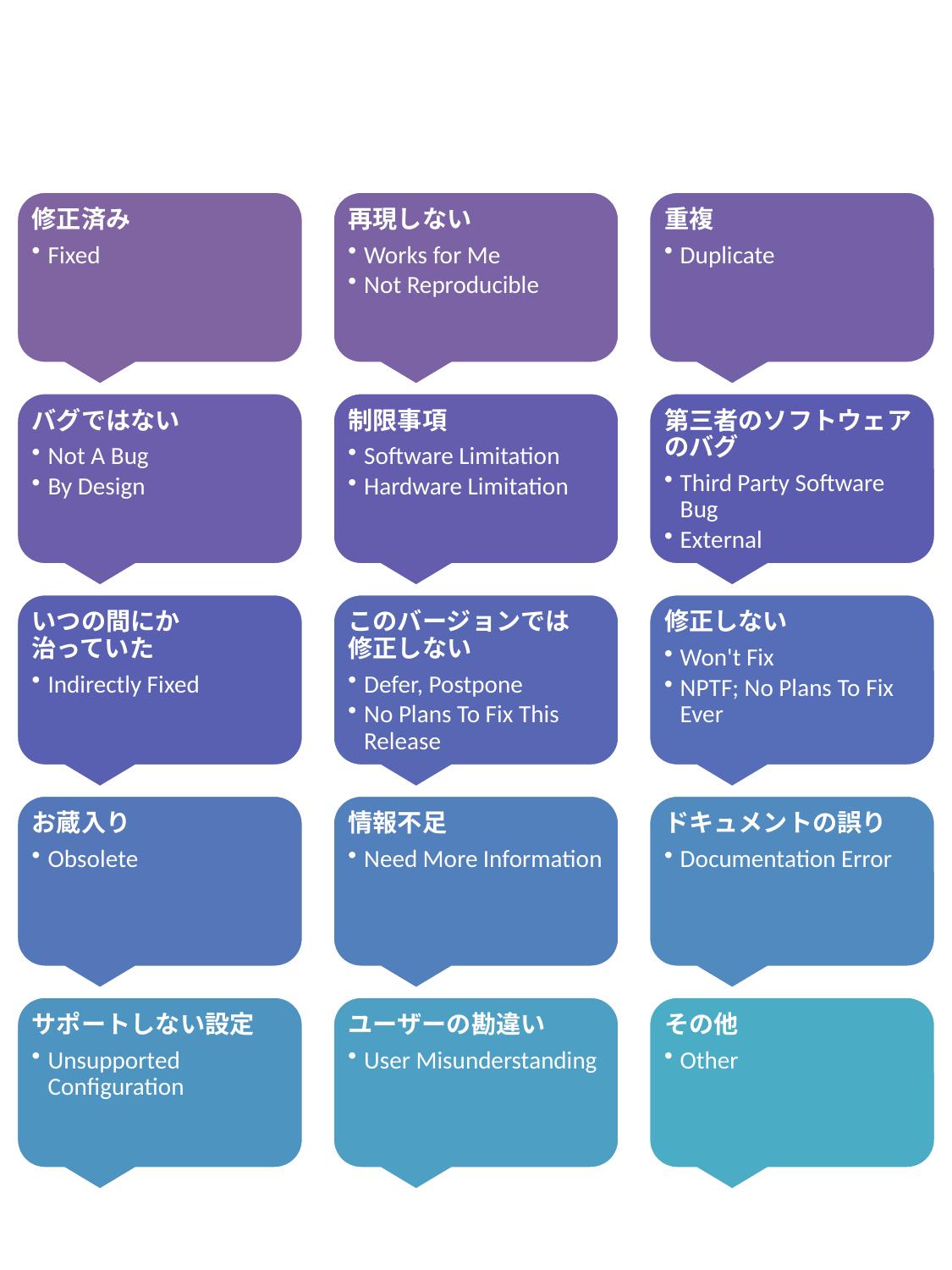

修正済み
Fixed
再現しない
Works for Me
Not Reproducible
重複
Duplicate
バグではない
Not A Bug
By Design
制限事項
Software Limitation
Hardware Limitation
第三者のソフトウェアのバグ
Third Party Software Bug
External
いつの間にか
治っていた
Indirectly Fixed
このバージョンでは
修正しない
Defer, Postpone
No Plans To Fix This Release
修正しない
Won't Fix
NPTF; No Plans To Fix Ever
お蔵入り
Obsolete
情報不足
Need More Information
ドキュメントの誤り
Documentation Error
サポートしない設定
Unsupported Configuration
ユーザーの勘違い
User Misunderstanding
その他
Other